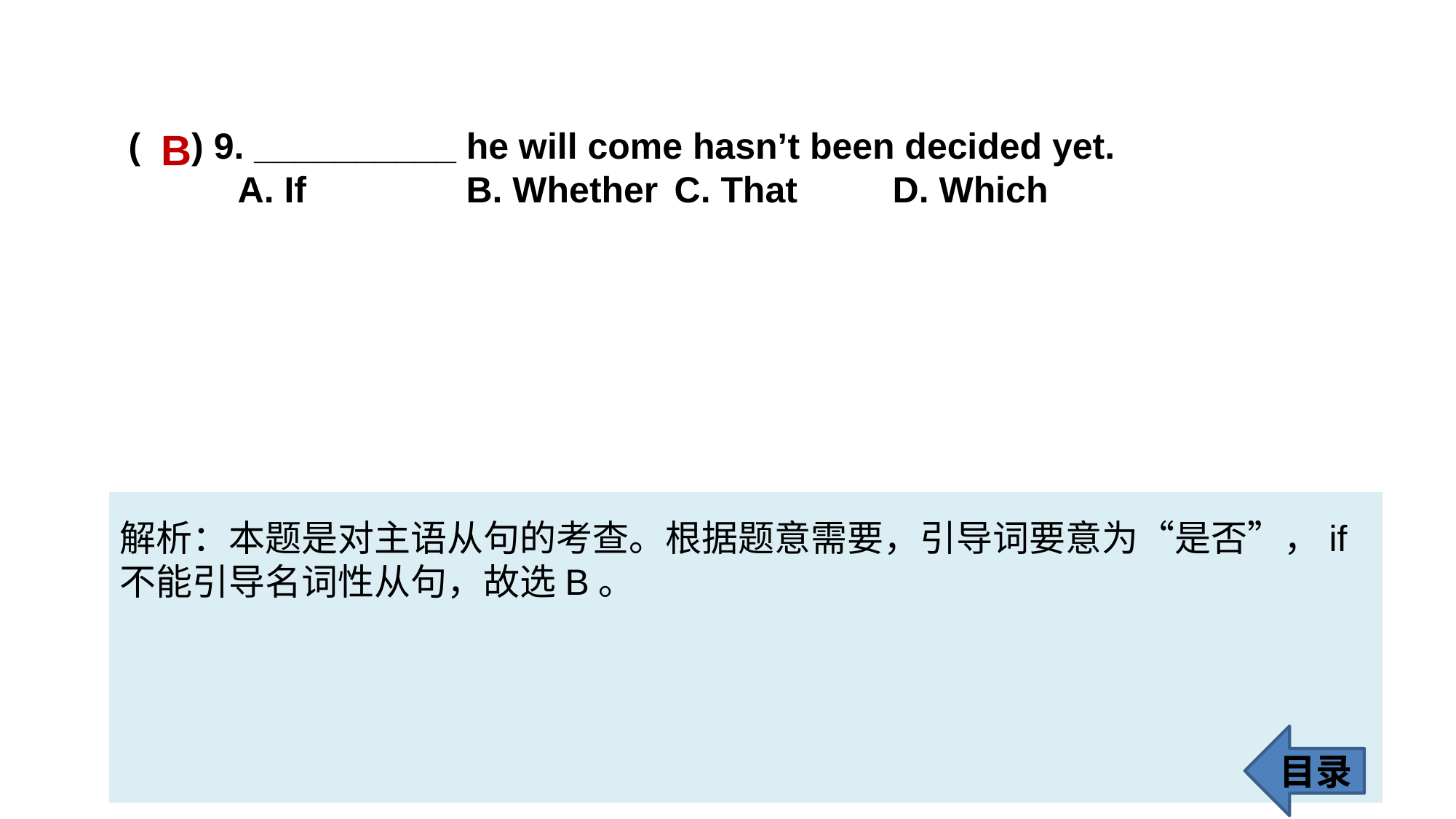

(     ) 9. __________ he will come hasn’t been decided yet.
	A. If    	 B. Whether 	C. That 	D. Which
B

解析：本题是对主语从句的考查。根据题意需要，引导词要意为“是否”，if
不能引导名词性从句，故选B。
目录
68